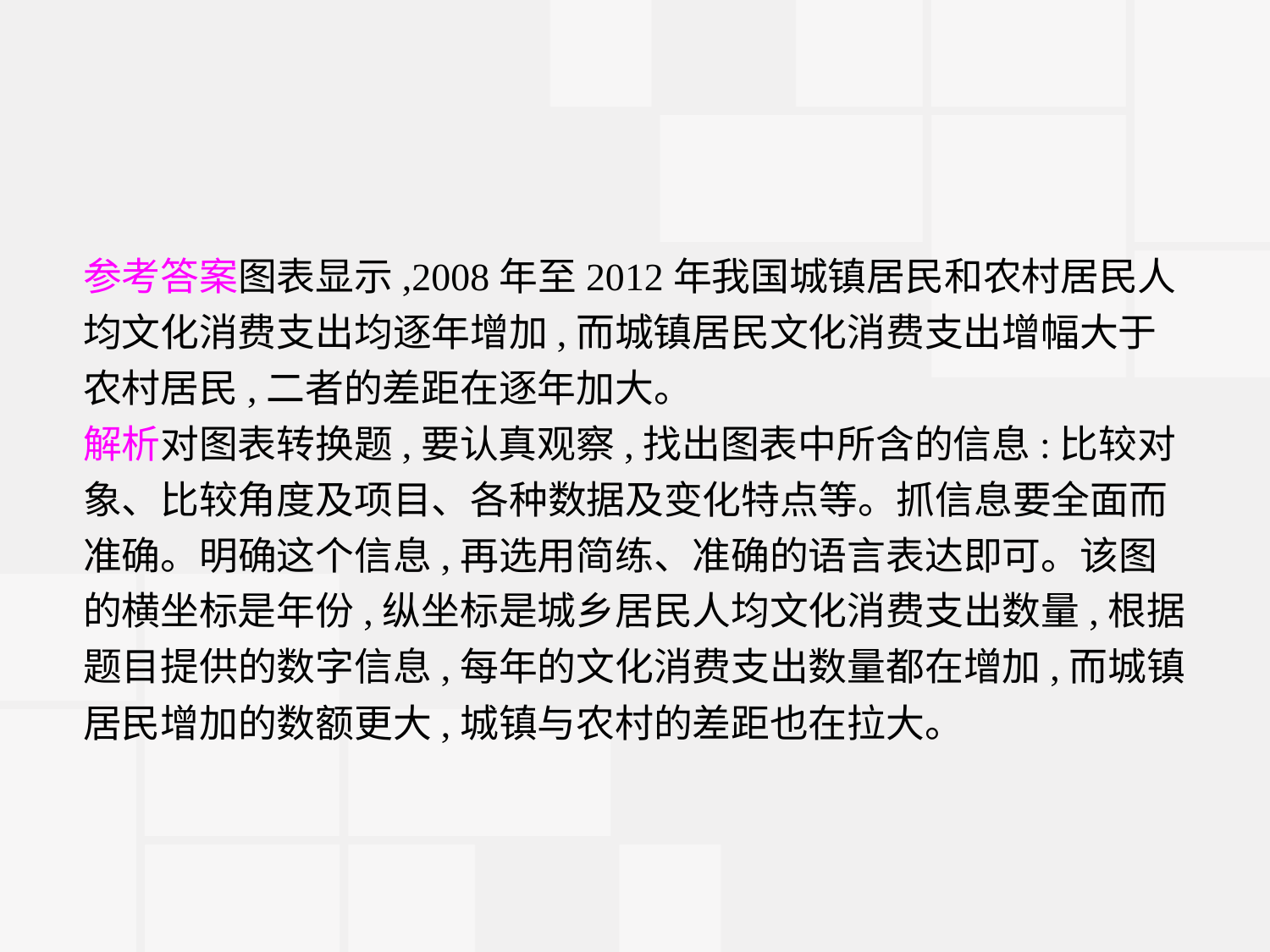

参考答案图表显示,2008年至2012年我国城镇居民和农村居民人均文化消费支出均逐年增加,而城镇居民文化消费支出增幅大于农村居民,二者的差距在逐年加大。
解析对图表转换题,要认真观察,找出图表中所含的信息:比较对象、比较角度及项目、各种数据及变化特点等。抓信息要全面而准确。明确这个信息,再选用简练、准确的语言表达即可。该图的横坐标是年份,纵坐标是城乡居民人均文化消费支出数量,根据题目提供的数字信息,每年的文化消费支出数量都在增加,而城镇居民增加的数额更大,城镇与农村的差距也在拉大。